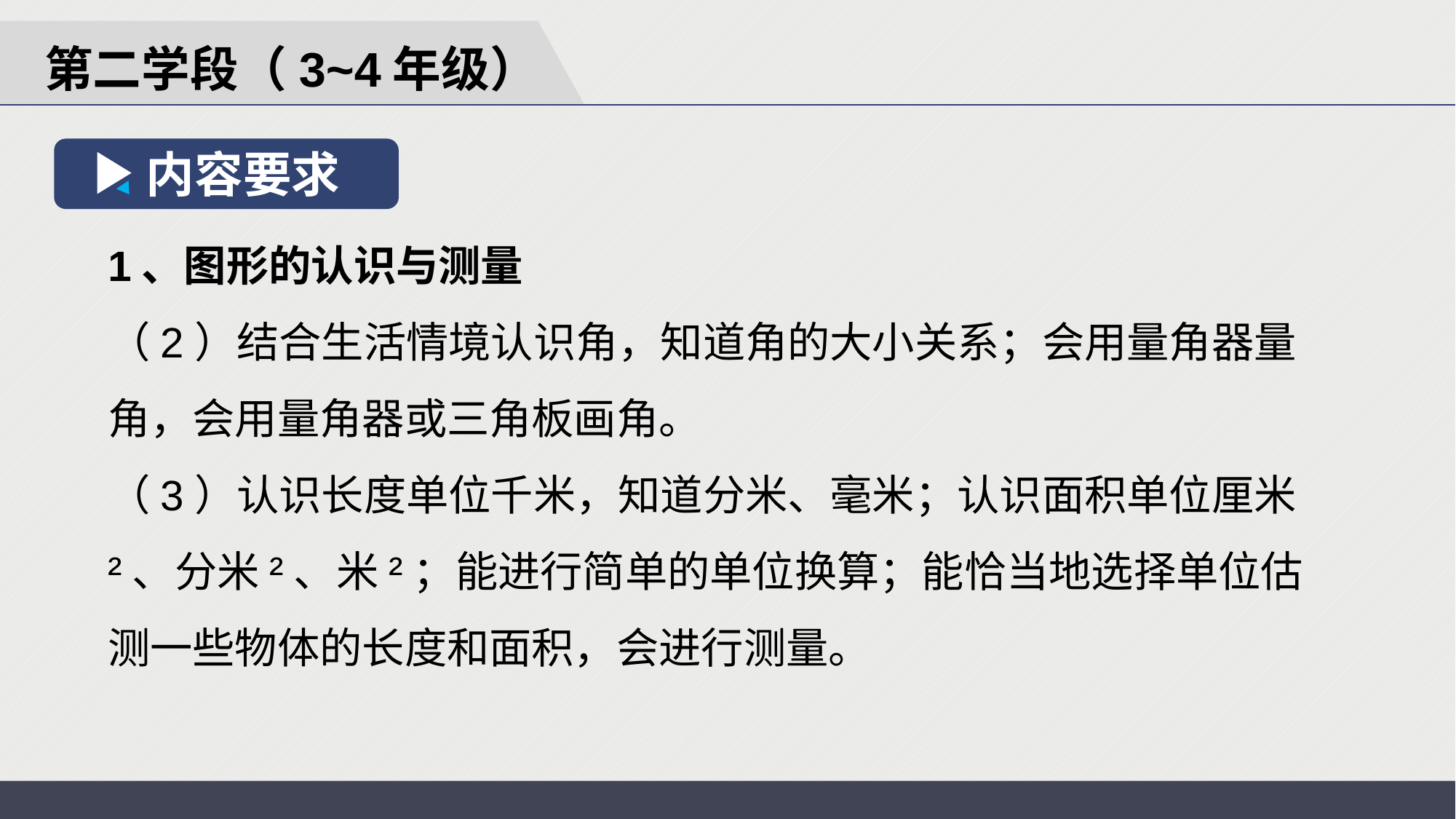

第二学段（3~4年级）
内容要求

1、图形的认识与测量
（2）结合生活情境认识角，知道角的大小关系；会用量角器量角，会用量角器或三角板画角。
（3）认识长度单位千米，知道分米、毫米；认识面积单位厘米²、分米²、米²；能进行简单的单位换算；能恰当地选择单位估测一些物体的长度和面积，会进行测量。